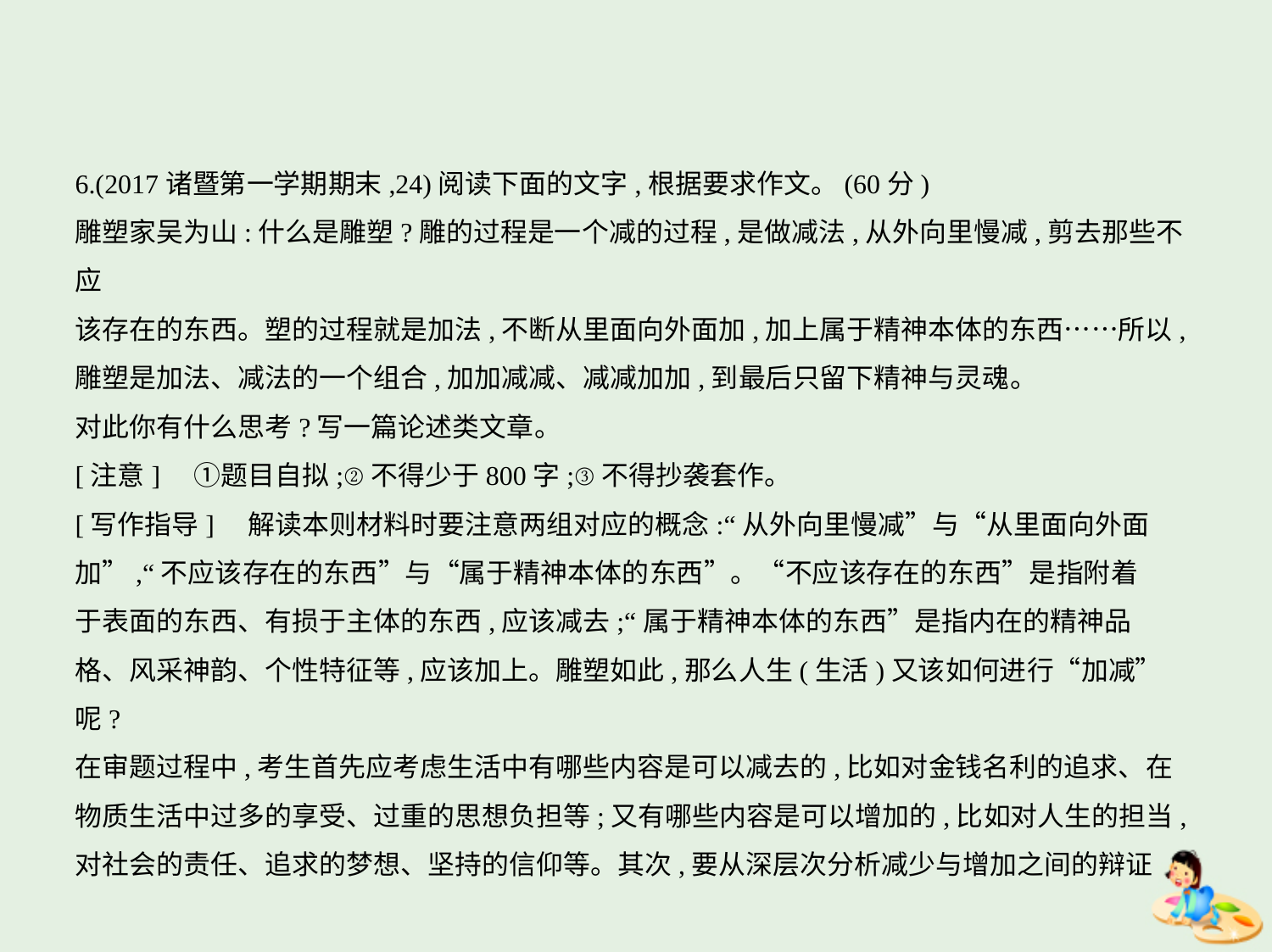

6.(2017诸暨第一学期期末,24)阅读下面的文字,根据要求作文。(60分)
雕塑家吴为山:什么是雕塑?雕的过程是一个减的过程,是做减法,从外向里慢减,剪去那些不应
该存在的东西。塑的过程就是加法,不断从里面向外面加,加上属于精神本体的东西……所以,
雕塑是加法、减法的一个组合,加加减减、减减加加,到最后只留下精神与灵魂。
对此你有什么思考?写一篇论述类文章。
[注意]　①题目自拟;②不得少于800字;③不得抄袭套作。
[写作指导]　解读本则材料时要注意两组对应的概念:“从外向里慢减”与“从里面向外面
加”,“不应该存在的东西”与“属于精神本体的东西”。“不应该存在的东西”是指附着
于表面的东西、有损于主体的东西,应该减去;“属于精神本体的东西”是指内在的精神品
格、风采神韵、个性特征等,应该加上。雕塑如此,那么人生(生活)又该如何进行“加减”呢?
在审题过程中,考生首先应考虑生活中有哪些内容是可以减去的,比如对金钱名利的追求、在
物质生活中过多的享受、过重的思想负担等;又有哪些内容是可以增加的,比如对人生的担当,
对社会的责任、追求的梦想、坚持的信仰等。其次,要从深层次分析减少与增加之间的辩证